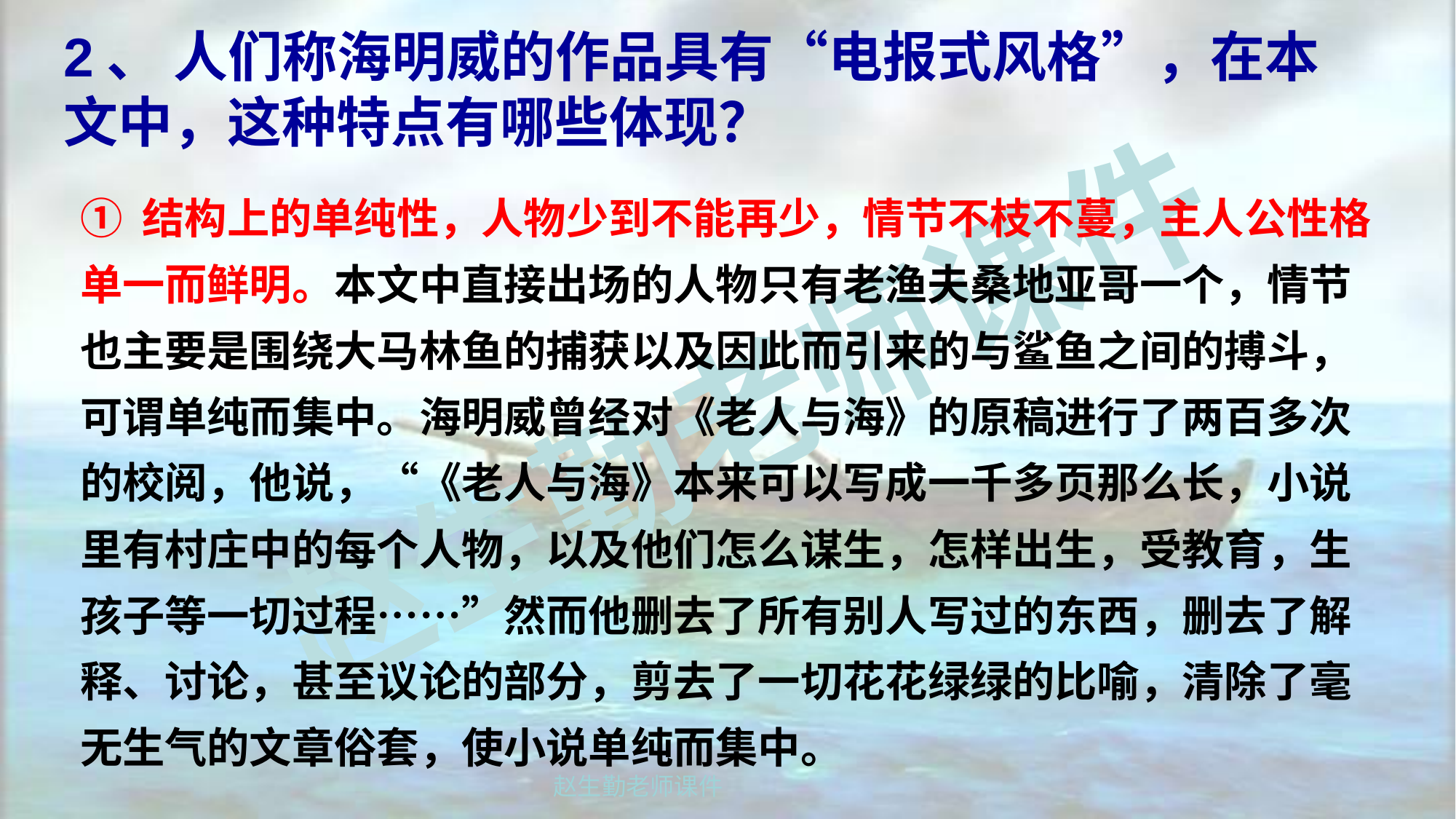

2、 人们称海明威的作品具有“电报式风格”，在本文中，这种特点有哪些体现？
① 结构上的单纯性，人物少到不能再少，情节不枝不蔓，主人公性格单一而鲜明。本文中直接出场的人物只有老渔夫桑地亚哥一个，情节也主要是围绕大马林鱼的捕获以及因此而引来的与鲨鱼之间的搏斗，可谓单纯而集中。海明威曾经对《老人与海》的原稿进行了两百多次的校阅，他说，“《老人与海》本来可以写成一千多页那么长，小说里有村庄中的每个人物，以及他们怎么谋生，怎样出生，受教育，生孩子等一切过程……”然而他删去了所有别人写过的东西，删去了解释、讨论，甚至议论的部分，剪去了一切花花绿绿的比喻，清除了毫无生气的文章俗套，使小说单纯而集中。
赵生勤老师课件